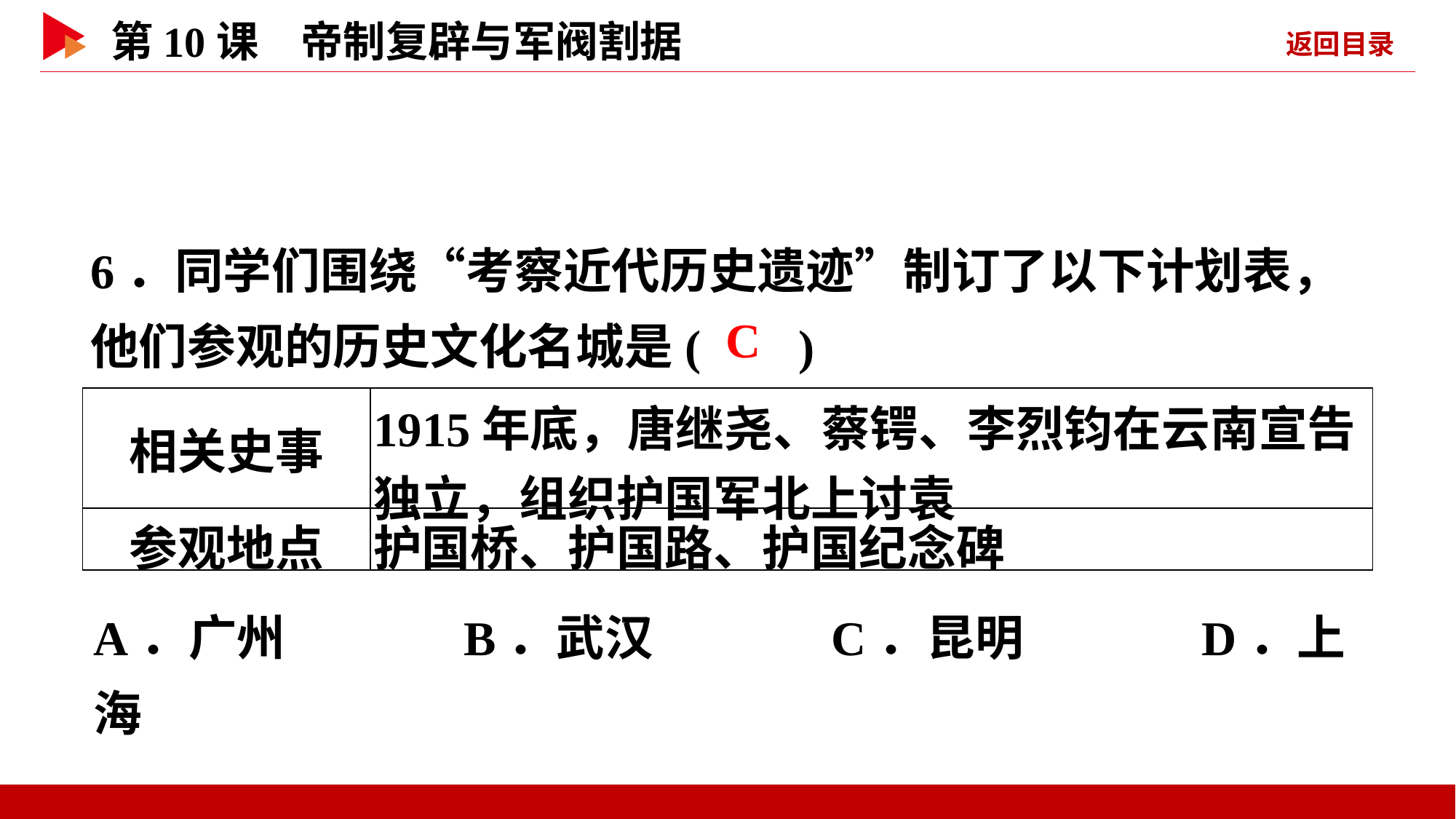

6．同学们围绕“考察近代历史遗迹”制订了以下计划表，他们参观的历史文化名城是(        )
   C
| 相关史事 | 1915年底，唐继尧、蔡锷、李烈钧在云南宣告独立，组织护国军北上讨袁 |
| --- | --- |
| 参观地点 | 护国桥、护国路、护国纪念碑 |
A．广州               B．武汉               C．昆明               D．上海